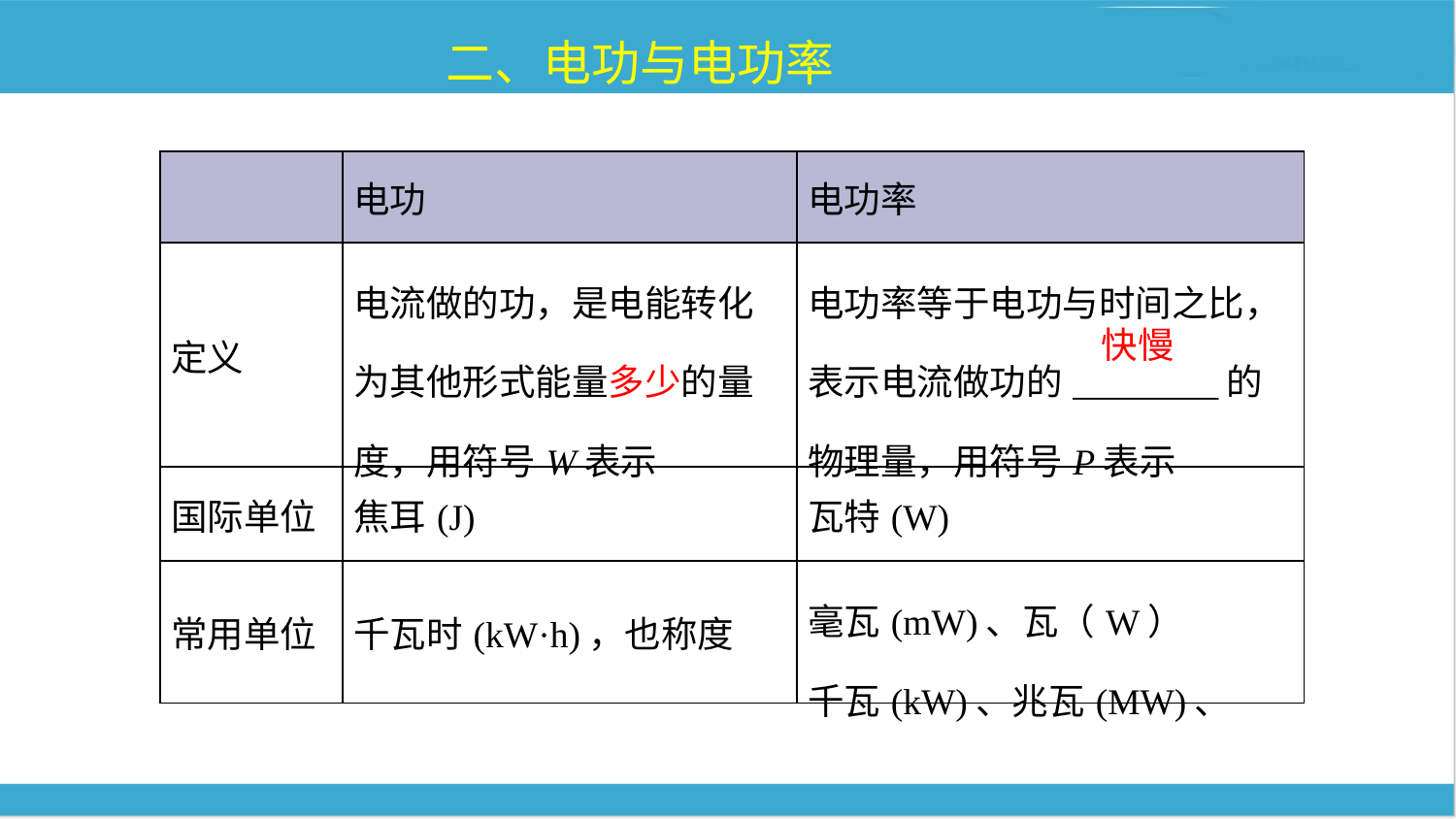

二、电功与电功率
|  | 电功 | 电功率 |
| --- | --- | --- |
| 定义 | 电流做的功，是电能转化为其他形式能量多少的量度，用符号W表示 | 电功率等于电功与时间之比，表示电流做功的\_\_\_\_\_\_\_\_的物理量，用符号P表示 |
| 国际单位 | 焦耳(J) | 瓦特(W) |
| 常用单位 | 千瓦时(kW·h)，也称度 | 毫瓦(mW)、瓦（W） 千瓦(kW)、兆瓦(MW)、 |
快慢